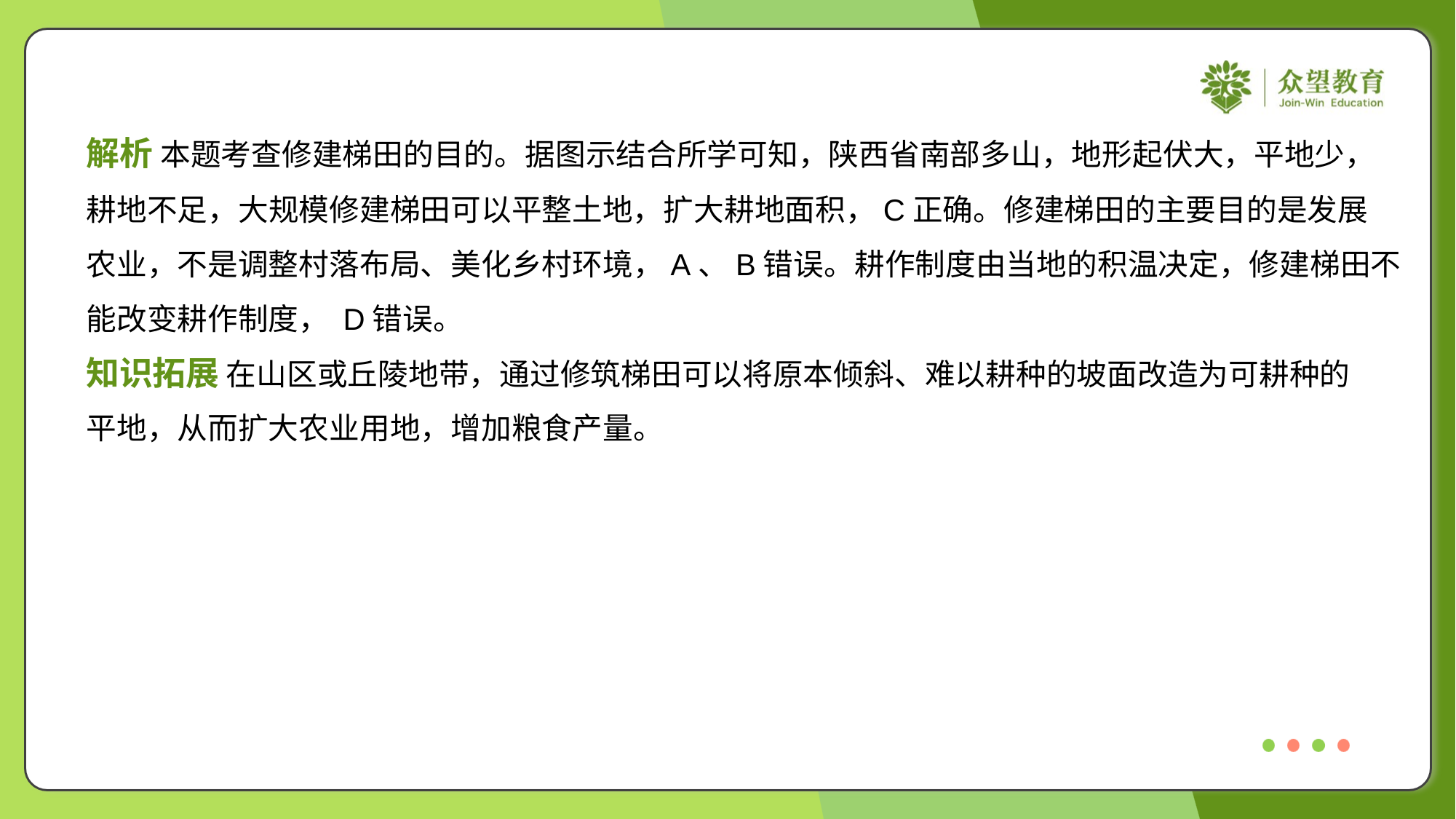

解析 本题考查修建梯田的目的。据图示结合所学可知，陕西省南部多山，地形起伏大，平地少，
耕地不足，大规模修建梯田可以平整土地，扩大耕地面积，C正确。修建梯田的主要目的是发展
农业，不是调整村落布局、美化乡村环境，A、B错误。耕作制度由当地的积温决定，修建梯田不
能改变耕作制度， D错误。
知识拓展 在山区或丘陵地带，通过修筑梯田可以将原本倾斜、难以耕种的坡面改造为可耕种的
平地，从而扩大农业用地，增加粮食产量。